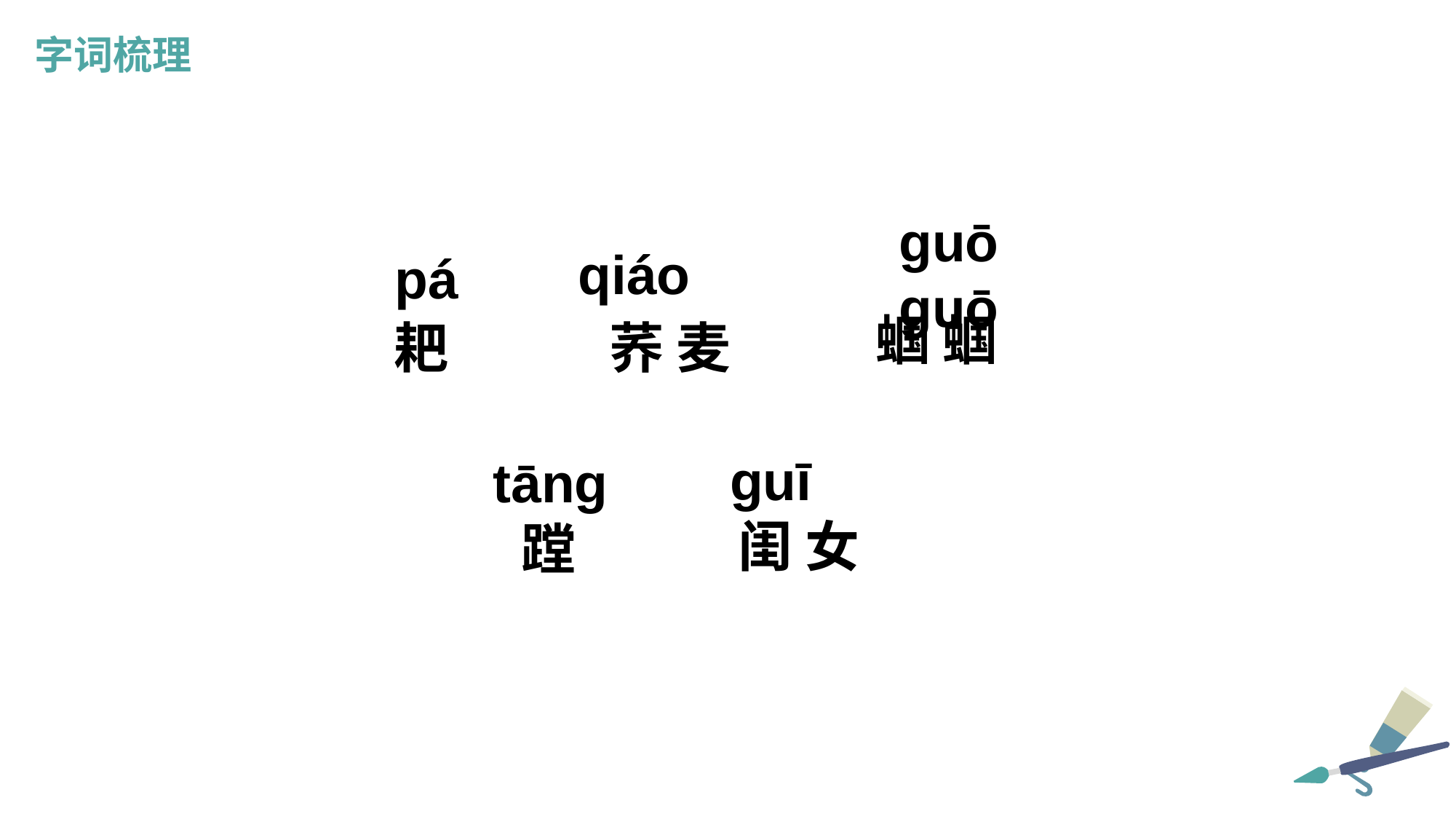

字词梳理
qiáo
guō guō
pá
蝈 蝈
耙
荞 麦
guī
tāng
闺 女
 蹚